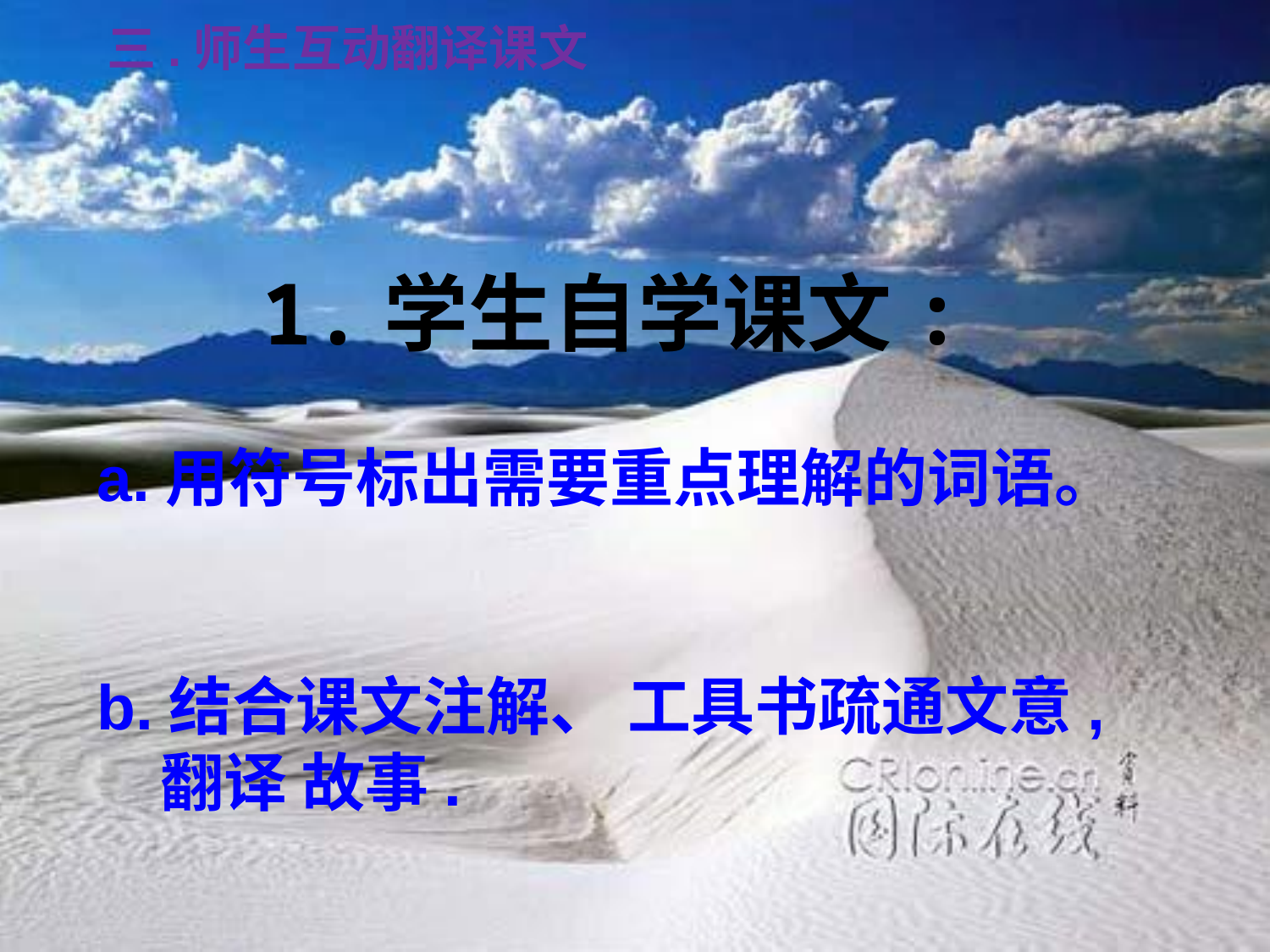

三.师生互动翻译课文
    1.学生自学课文:

a.用符号标出需要重点理解的词语。

b.结合课文注解、 工具书疏通文意,翻译 故事.